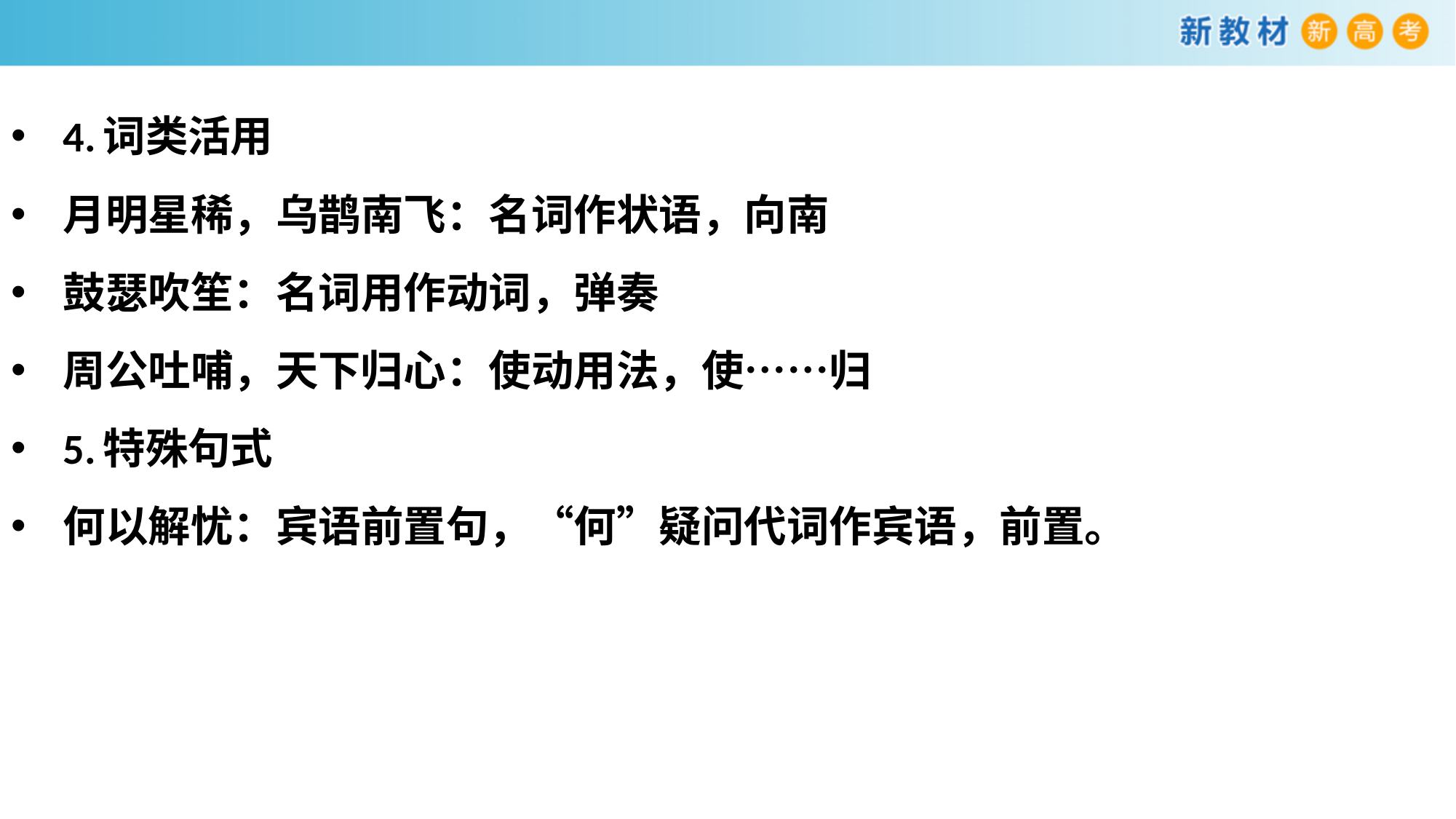

4.词类活用
月明星稀，乌鹊南飞：名词作状语，向南
鼓瑟吹笙：名词用作动词，弹奏
周公吐哺，天下归心：使动用法，使……归
5.特殊句式
何以解忧：宾语前置句，“何”疑问代词作宾语，前置。